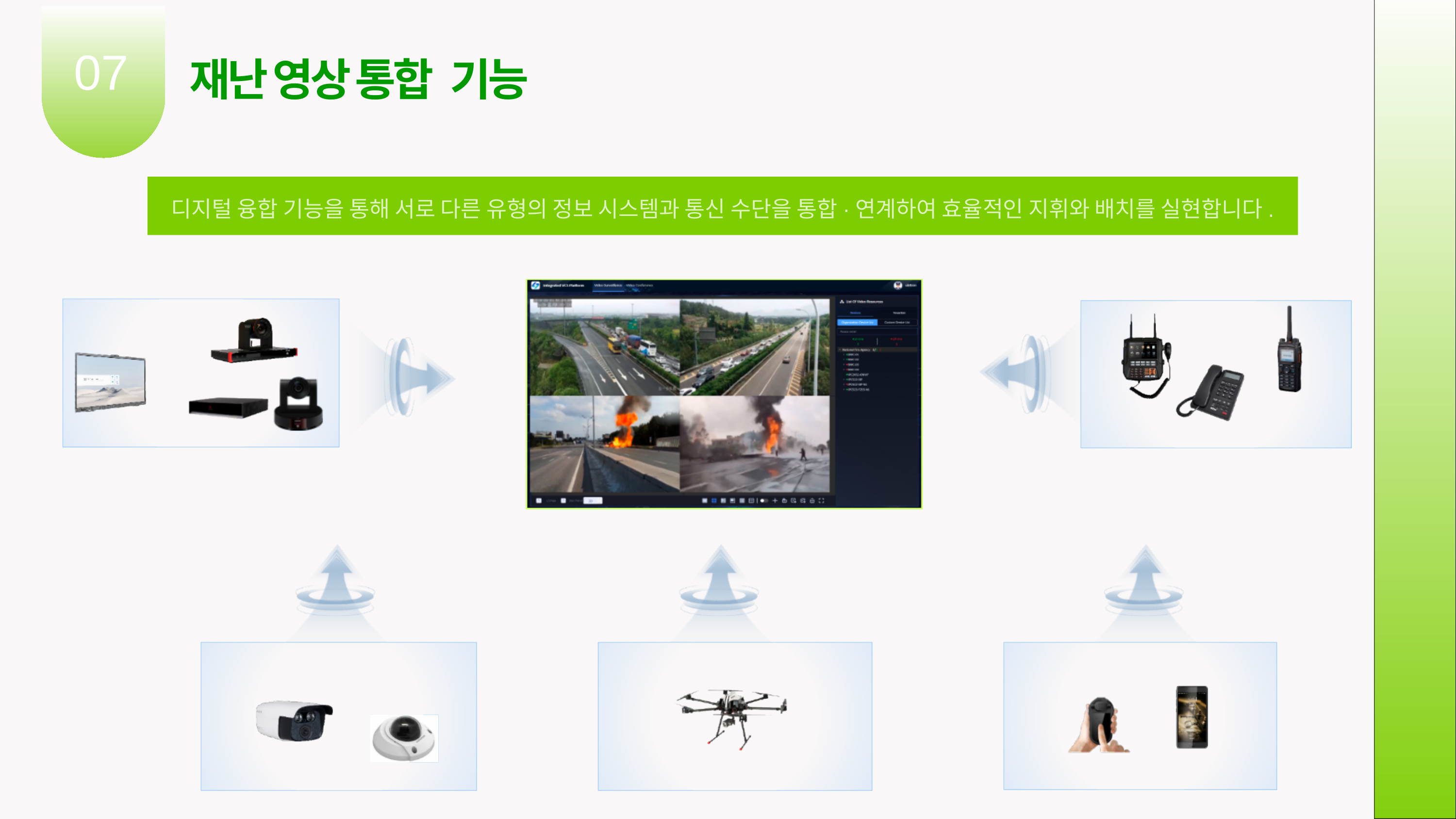

07
재난 영상 통합  기능
디지털 융합 기능을 통해 서로 다른 유형의 정보 시스템과 통신 수단을 통합·연계하여 효율적인 지휘와 배치를 실현합니다.